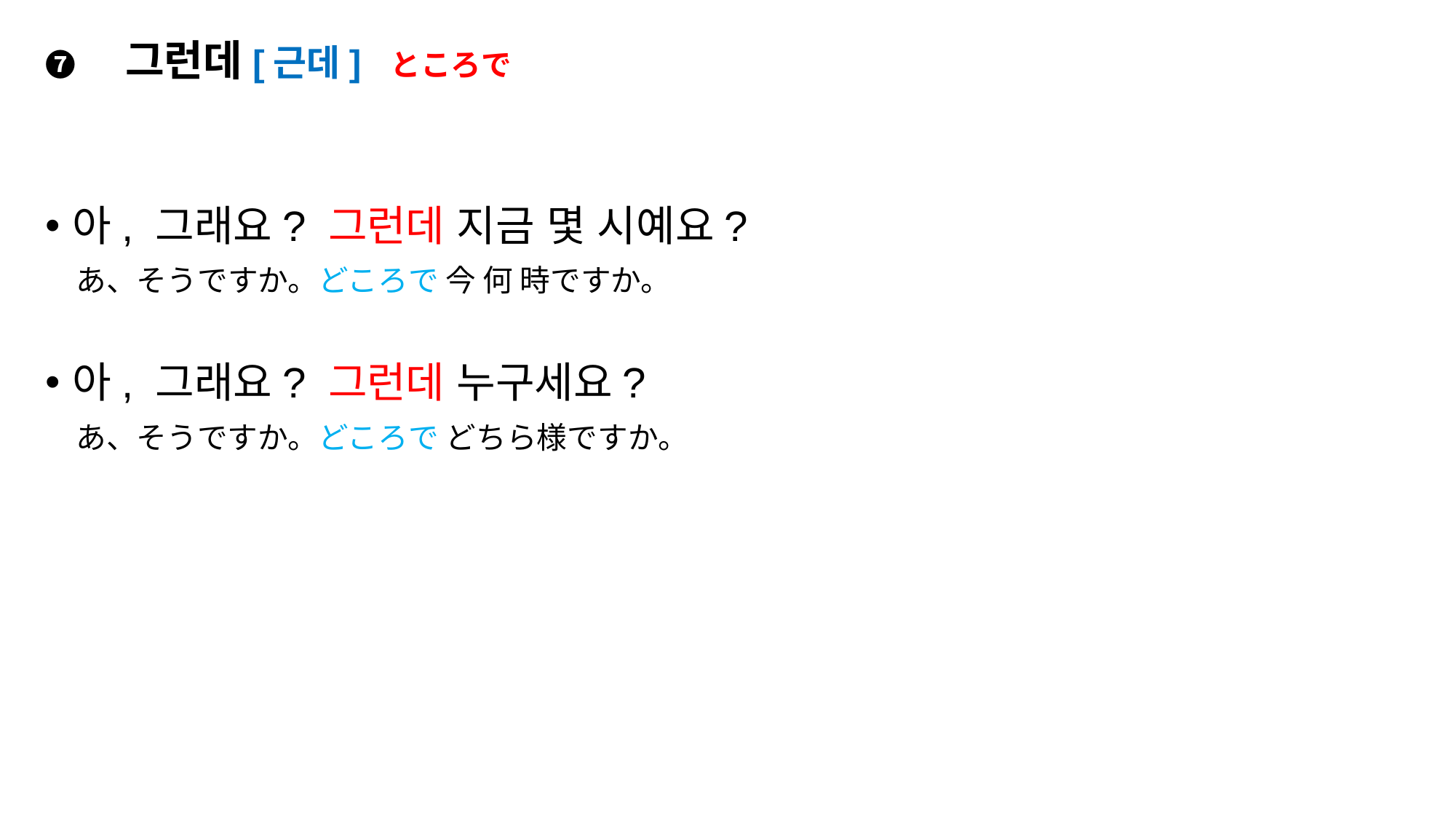

# ❼　그런데[근데]  ところで

아, 그래요? 그런데 지금 몇 시예요?
　あ、そうですか。どころで 今 何 時ですか。

아, 그래요? 그런데 누구세요?
　あ、そうですか。どころで どちら様ですか。